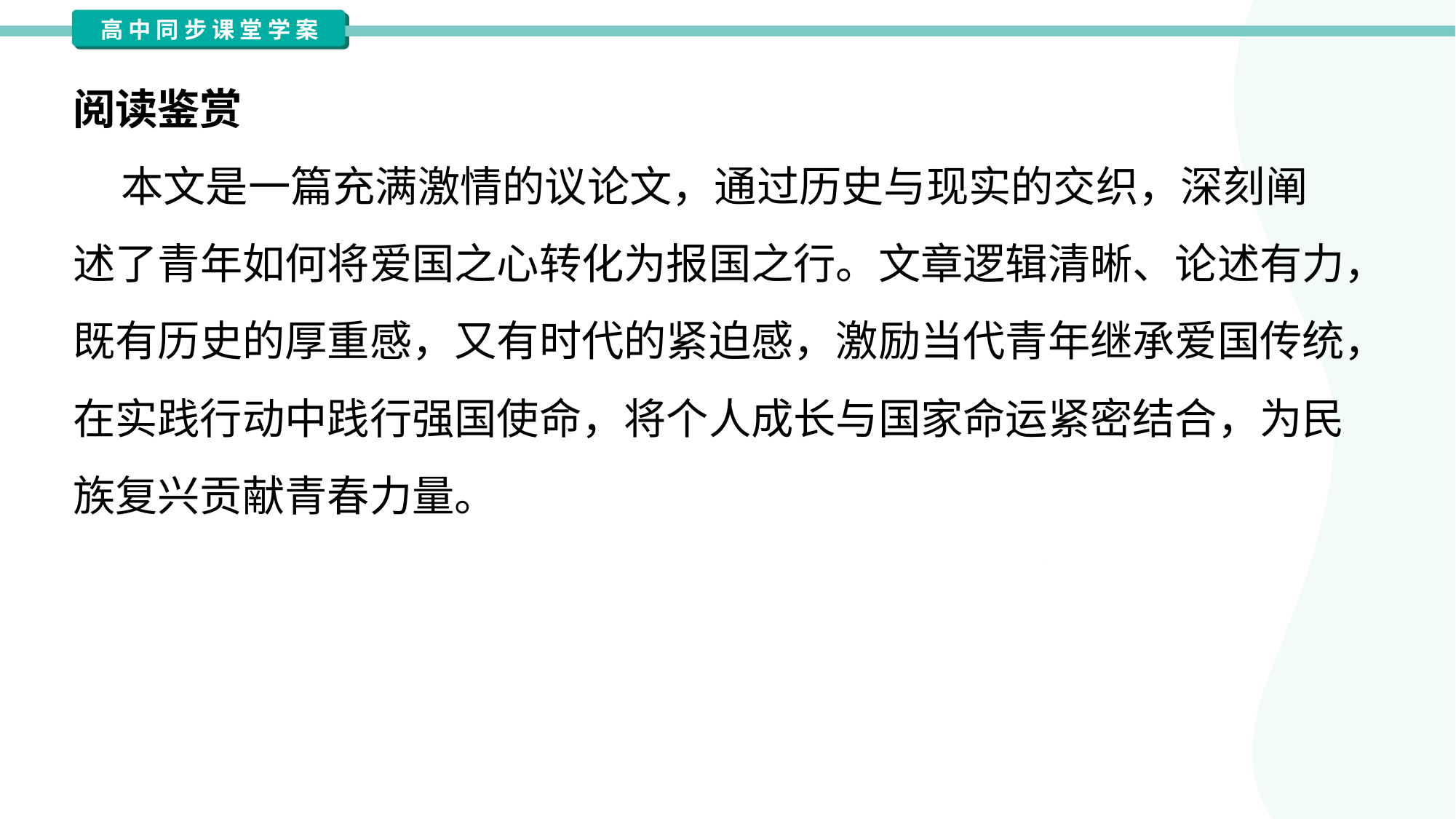

阅读鉴赏
    本文是一篇充满激情的议论文，通过历史与现实的交织，深刻阐
述了青年如何将爱国之心转化为报国之行。文章逻辑清晰、论述有力，
既有历史的厚重感，又有时代的紧迫感，激励当代青年继承爱国传统，
在实践行动中践行强国使命，将个人成长与国家命运紧密结合，为民
族复兴贡献青春力量。